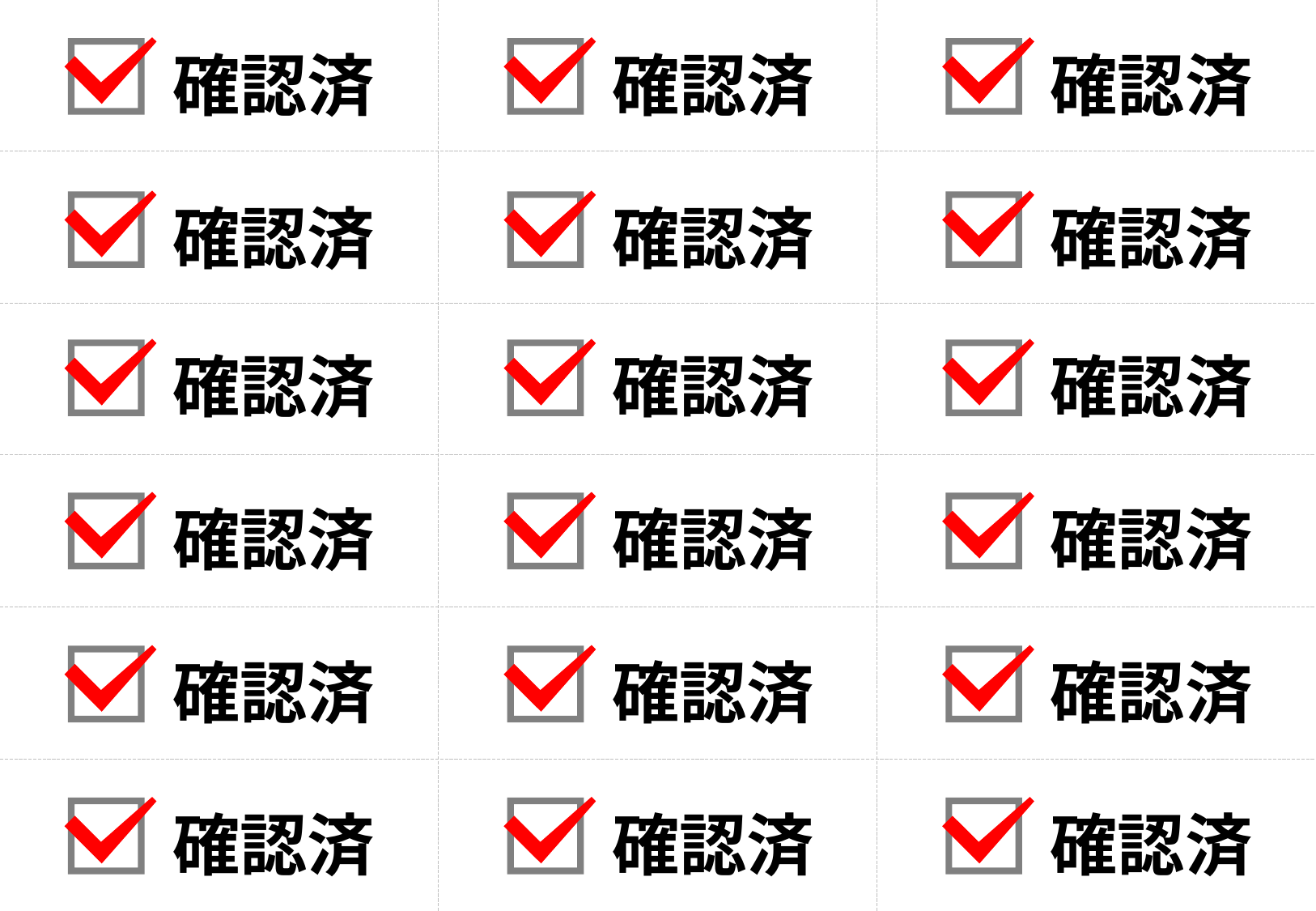

確認済
確認済
確認済

確認済
確認済
確認済

確認済
確認済
確認済

確認済
確認済
確認済

確認済
確認済
確認済

確認済
確認済
確認済